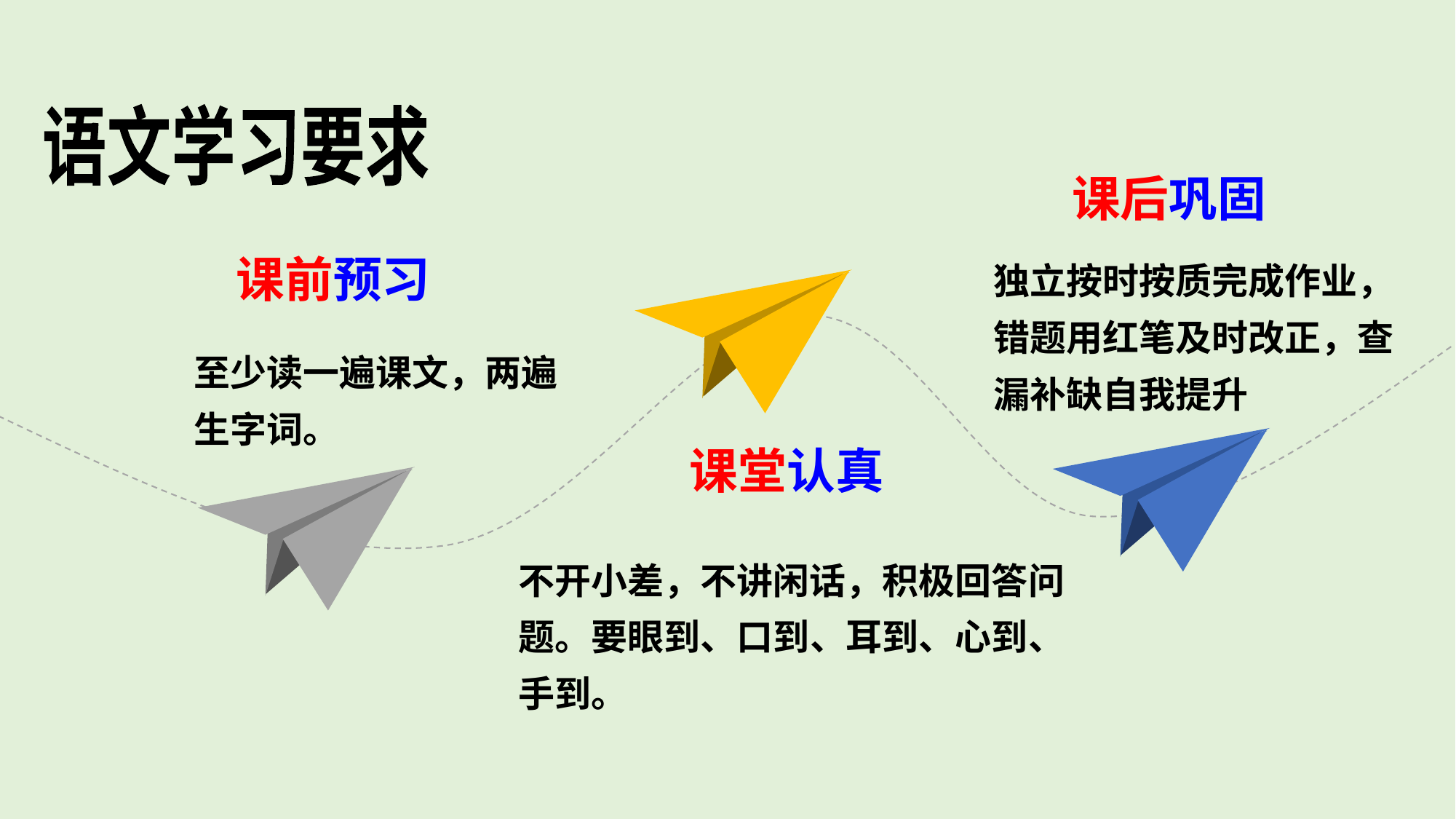

语文学习要求
课后巩固
课前预习
独立按时按质完成作业，错题用红笔及时改正，查漏补缺自我提升

至少读一遍课文，两遍生字词。
课堂认真

不开小差，不讲闲话，积极回答问题。要眼到、口到、耳到、心到、手到。